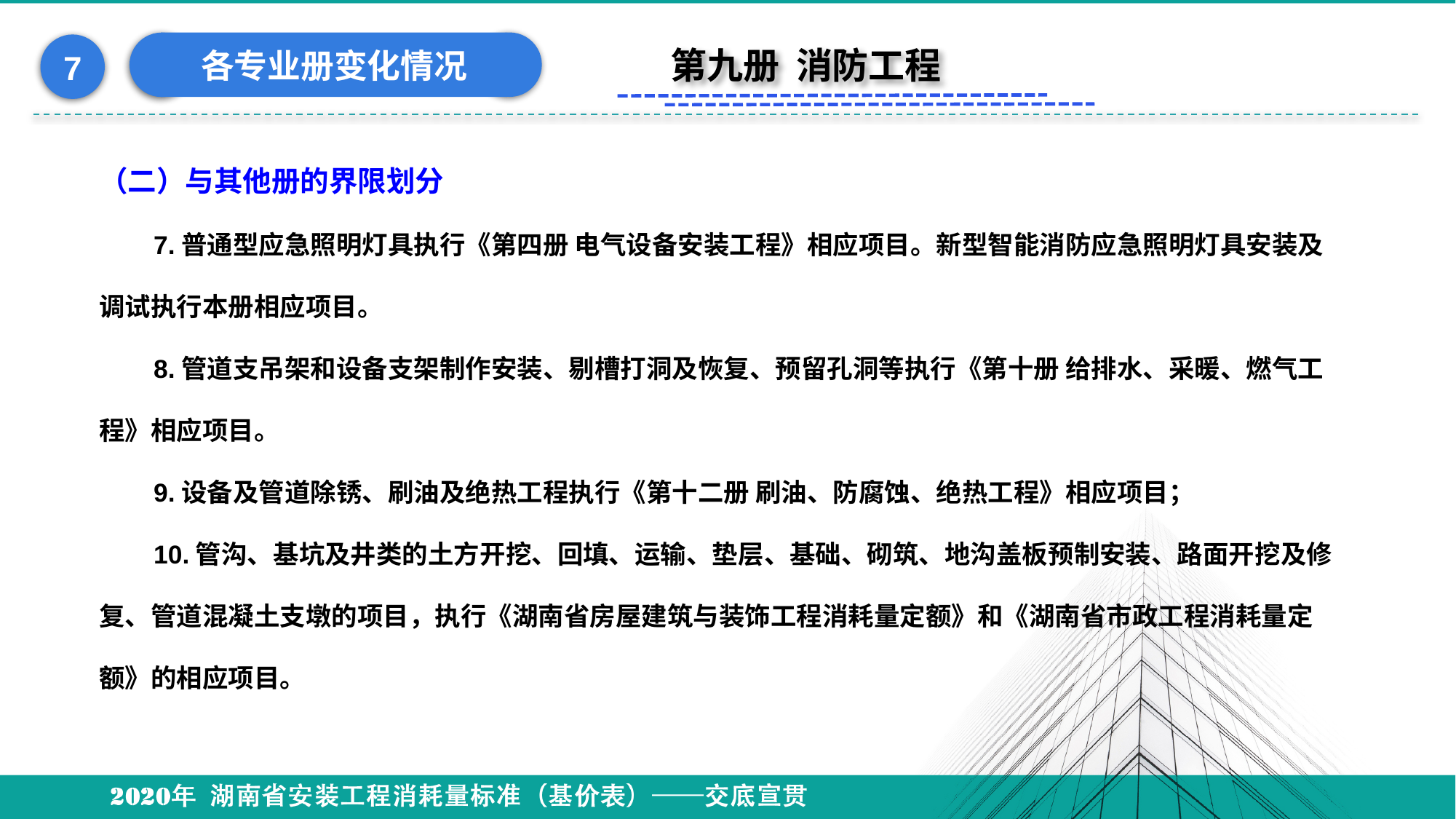

各专业册变化情况

7
第九册  消防工程
（二）与其他册的界限划分
7.普通型应急照明灯具执行《第四册 电气设备安装工程》相应项目。新型智能消防应急照明灯具安装及调试执行本册相应项目。
8.管道支吊架和设备支架制作安装、剔槽打洞及恢复、预留孔洞等执行《第十册 给排水、采暖、燃气工程》相应项目。
9.设备及管道除锈、刷油及绝热工程执行《第十二册 刷油、防腐蚀、绝热工程》相应项目；
10.管沟、基坑及井类的土方开挖、回填、运输、垫层、基础、砌筑、地沟盖板预制安装、路面开挖及修复、管道混凝土支墩的项目，执行《湖南省房屋建筑与装饰工程消耗量定额》和《湖南省市政工程消耗量定额》的相应项目。